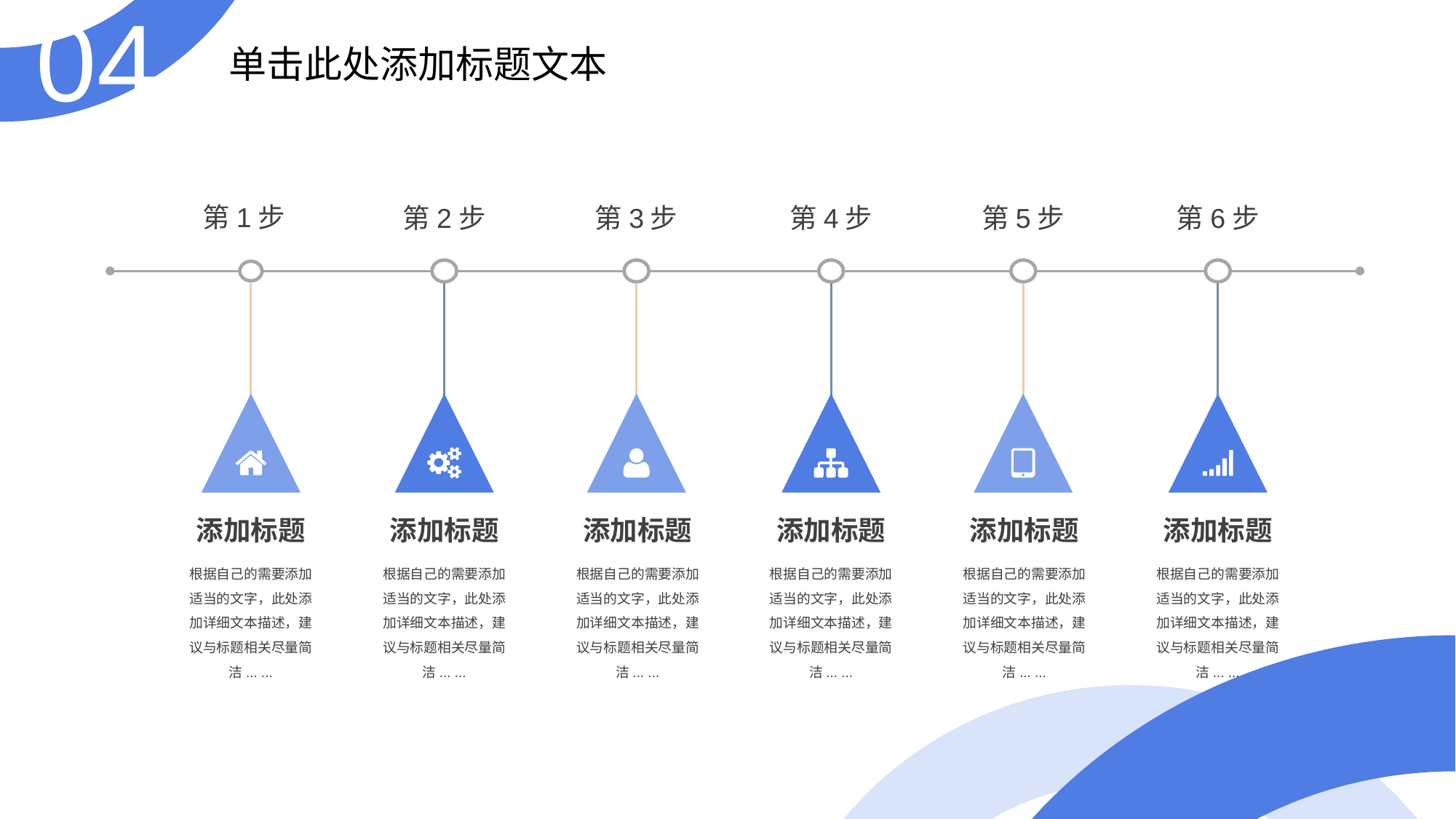

04
单击此处添加标题文本
第1步
第2步
第3步
第4步
第5步
第6步

添加标题
根据自己的需要添加适当的文字，此处添加详细文本描述，建议与标题相关尽量简洁... ...
添加标题
根据自己的需要添加适当的文字，此处添加详细文本描述，建议与标题相关尽量简洁... ...
添加标题
根据自己的需要添加适当的文字，此处添加详细文本描述，建议与标题相关尽量简洁... ...
添加标题
根据自己的需要添加适当的文字，此处添加详细文本描述，建议与标题相关尽量简洁... ...
添加标题
根据自己的需要添加适当的文字，此处添加详细文本描述，建议与标题相关尽量简洁... ...
添加标题
根据自己的需要添加适当的文字，此处添加详细文本描述，建议与标题相关尽量简洁... ...